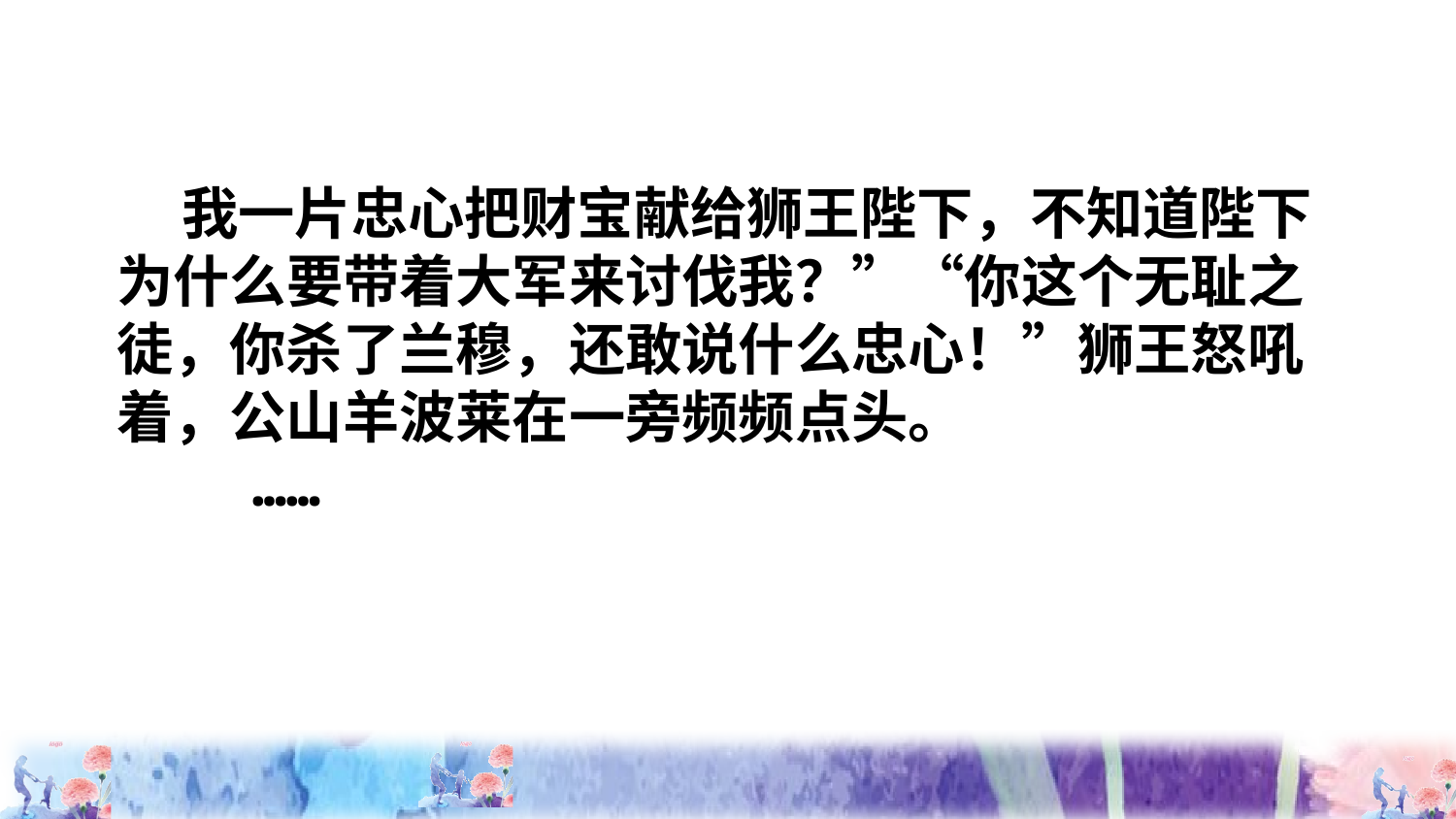

我一片忠心把财宝献给狮王陛下，不知道陛下为什么要带着大军来讨伐我？”“你这个无耻之徒，你杀了兰穆，还敢说什么忠心！”狮王怒吼着，公山羊波莱在一旁频频点头。
    ……